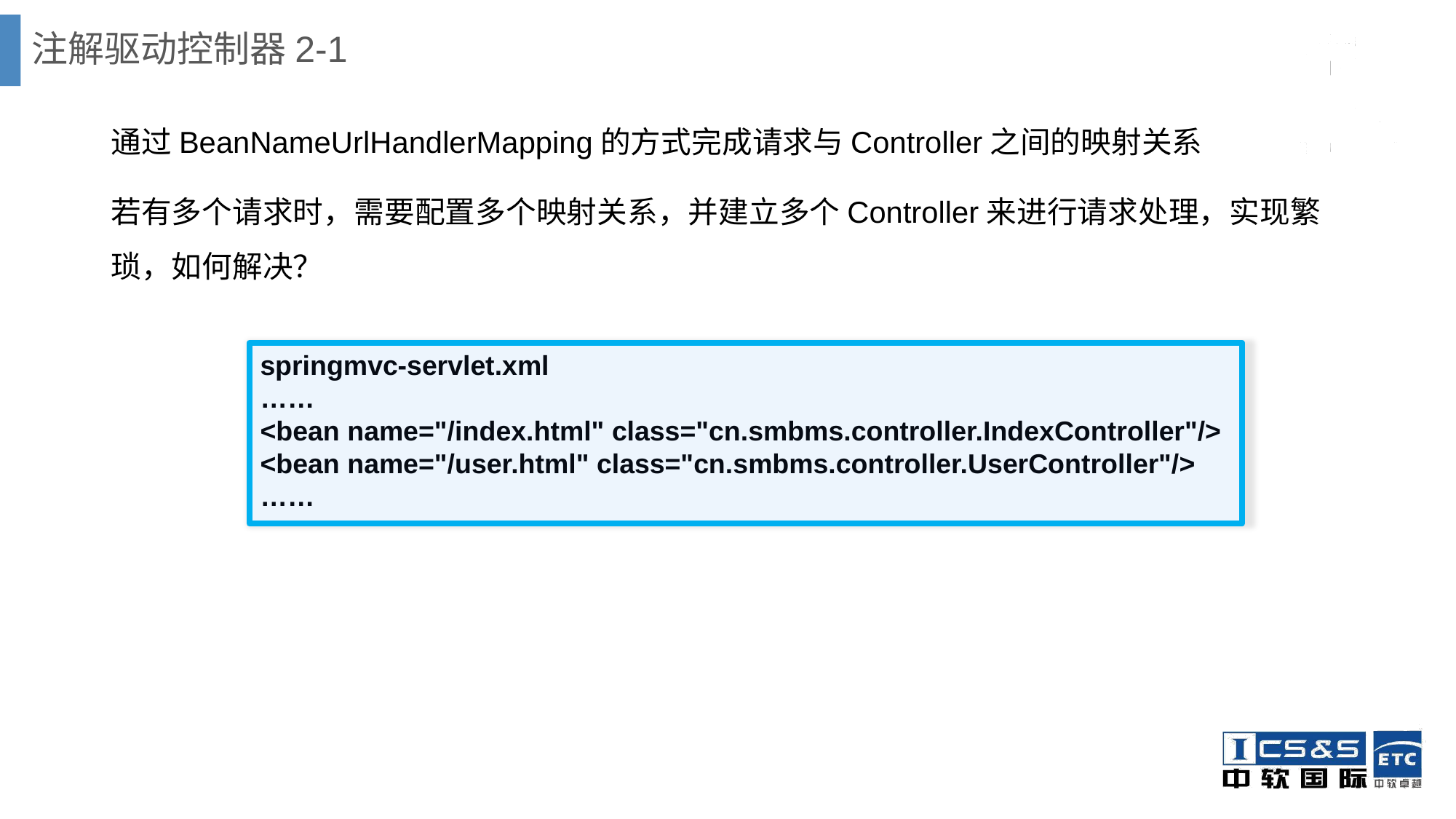

# 注解驱动控制器2-1
通过BeanNameUrlHandlerMapping的方式完成请求与Controller之间的映射关系
若有多个请求时，需要配置多个映射关系，并建立多个Controller来进行请求处理，实现繁琐，如何解决？
springmvc-servlet.xml
……
<bean name="/index.html" class="cn.smbms.controller.IndexController"/>
<bean name="/user.html" class="cn.smbms.controller.UserController"/>
……